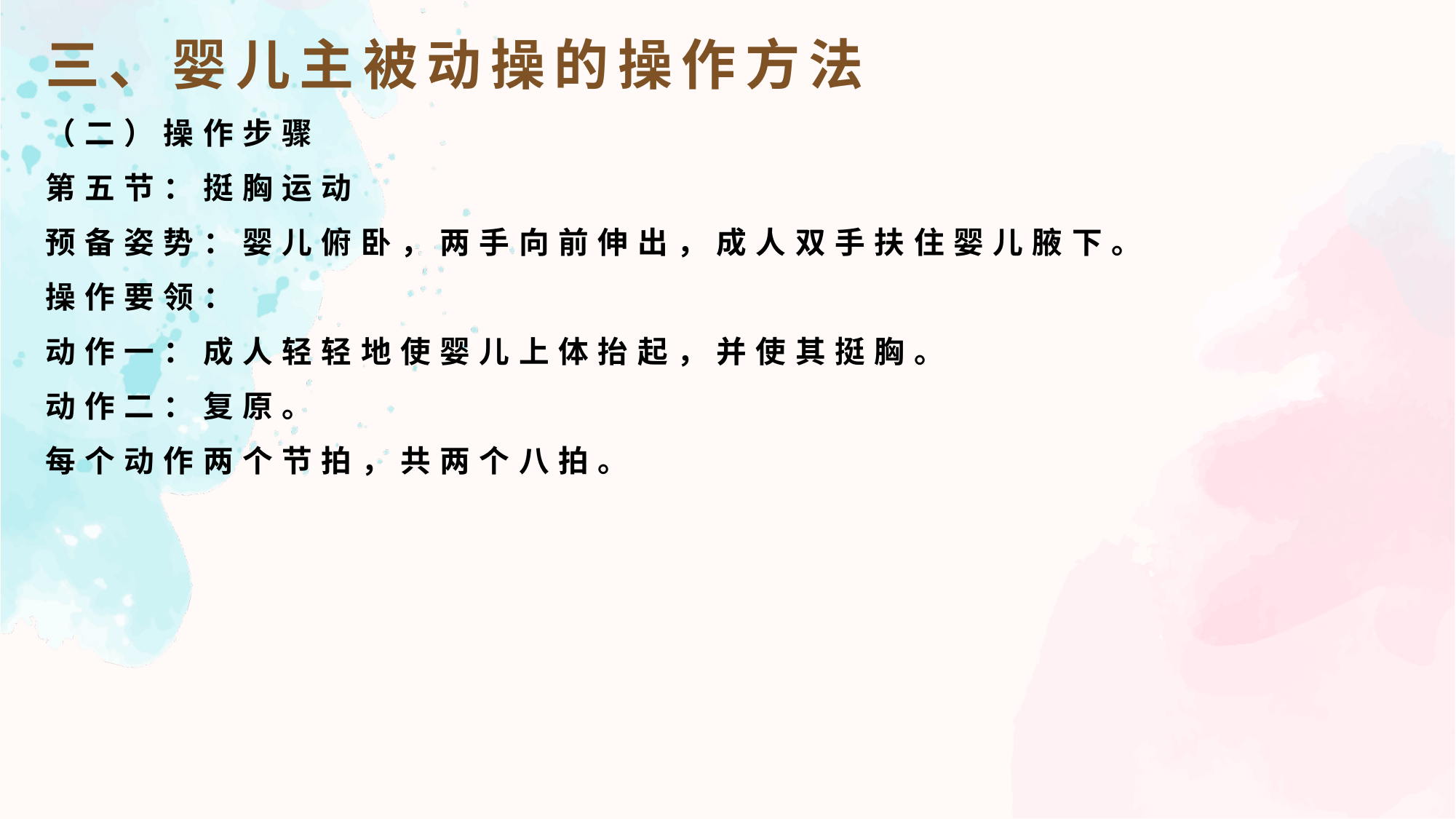

三、婴儿主被动操的操作方法
（二）操作步骤
第五节：挺胸运动
预备姿势：婴儿俯卧，两手向前伸出，成人双手扶住婴儿腋下。
操作要领：
动作一：成人轻轻地使婴儿上体抬起，并使其挺胸。
动作二：复原。
每个动作两个节拍，共两个八拍。